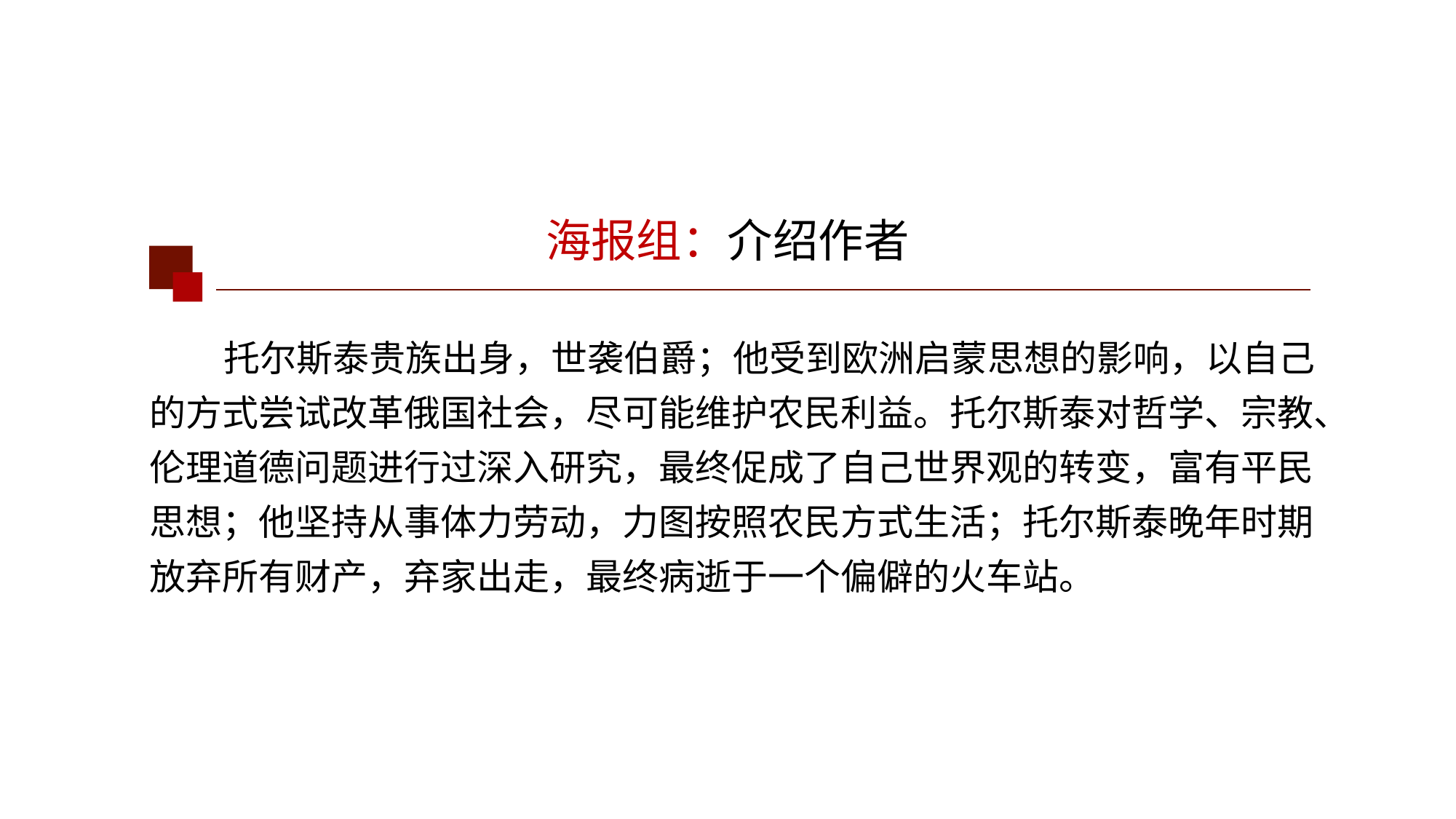

海报组：介绍作者

        托尔斯泰贵族出身，世袭伯爵；他受到欧洲启蒙思想的影响，以自己的方式尝试改革俄国社会，尽可能维护农民利益。托尔斯泰对哲学、宗教、伦理道德问题进行过深入研究，最终促成了自己世界观的转变，富有平民思想；他坚持从事体力劳动，力图按照农民方式生活；托尔斯泰晚年时期放弃所有财产，弃家出走，最终病逝于一个偏僻的火车站。